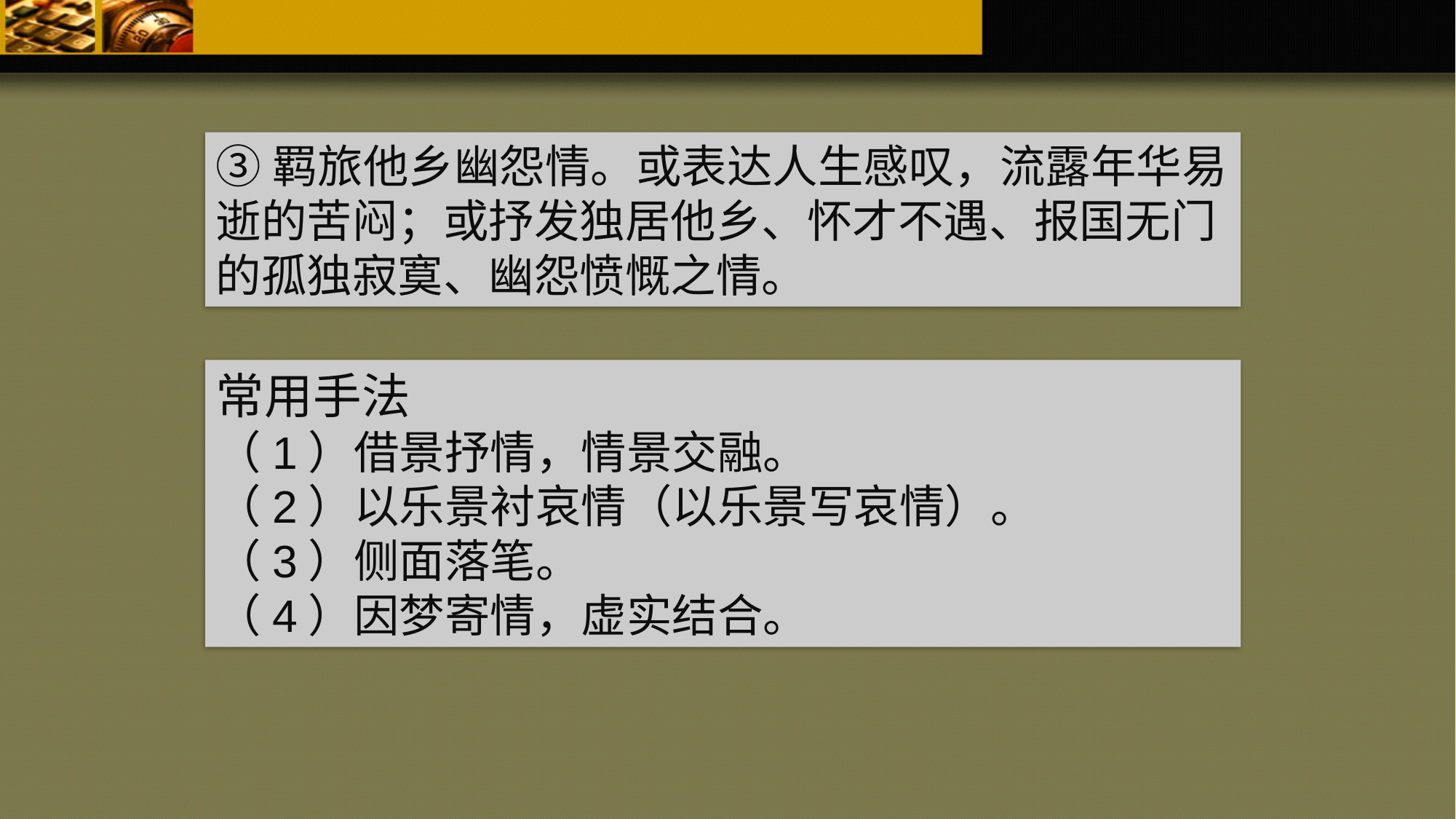

③羁旅他乡幽怨情。或表达人生感叹，流露年华易逝的苦闷；或抒发独居他乡、怀才不遇、报国无门的孤独寂寞、幽怨愤慨之情。
常用手法
（1）借景抒情，情景交融。
（2）以乐景衬哀情（以乐景写哀情）。
（3）侧面落笔。
（4）因梦寄情，虚实结合。